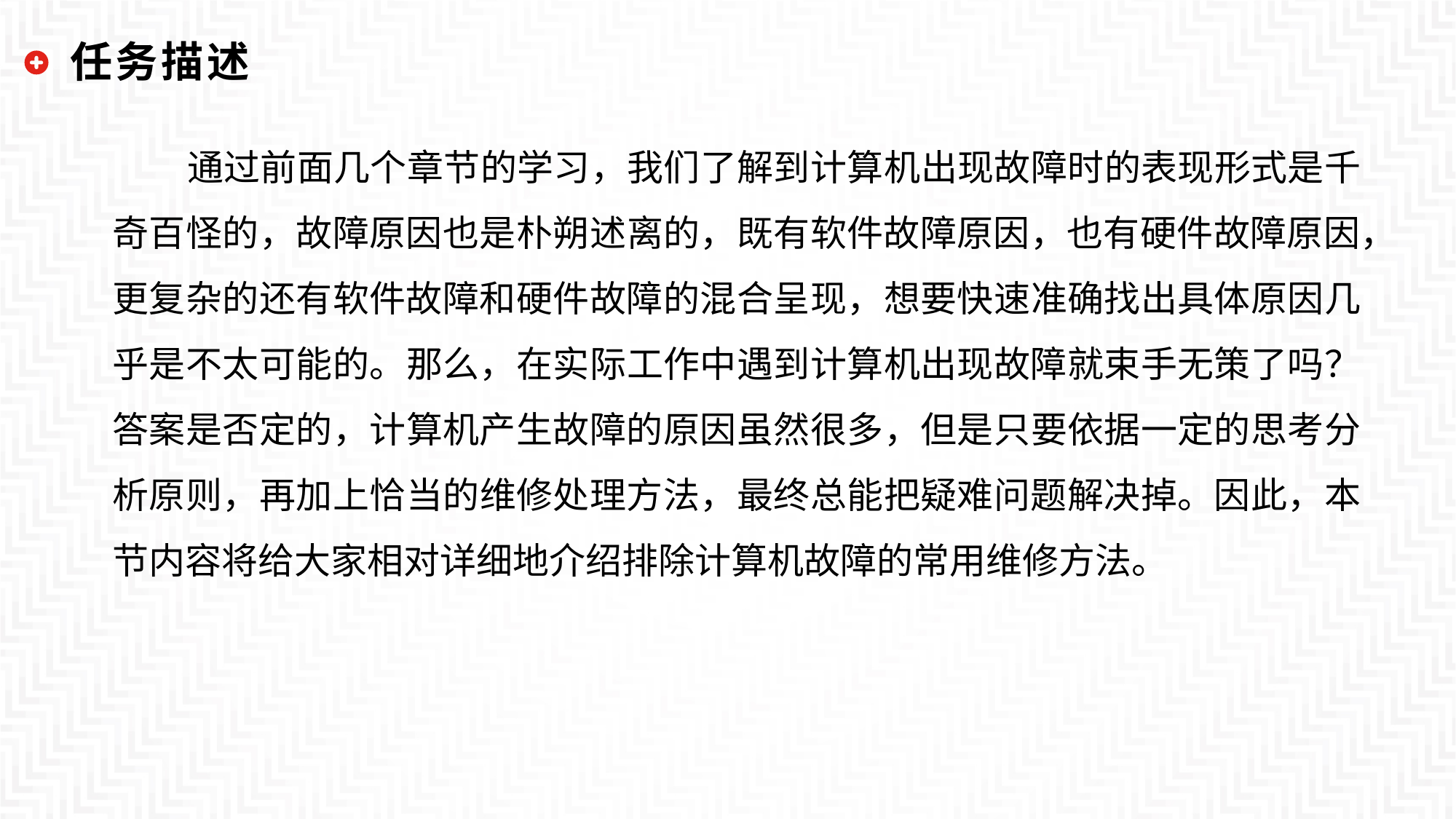

任务描述
    通过前面几个章节的学习，我们了解到计算机出现故障时的表现形式是千奇百怪的，故障原因也是朴朔述离的，既有软件故障原因，也有硬件故障原因，更复杂的还有软件故障和硬件故障的混合呈现，想要快速准确找出具体原因几乎是不太可能的。那么，在实际工作中遇到计算机出现故障就束手无策了吗？答案是否定的，计算机产生故障的原因虽然很多，但是只要依据一定的思考分析原则，再加上恰当的维修处理方法，最终总能把疑难问题解决掉。因此，本节内容将给大家相对详细地介绍排除计算机故障的常用维修方法。